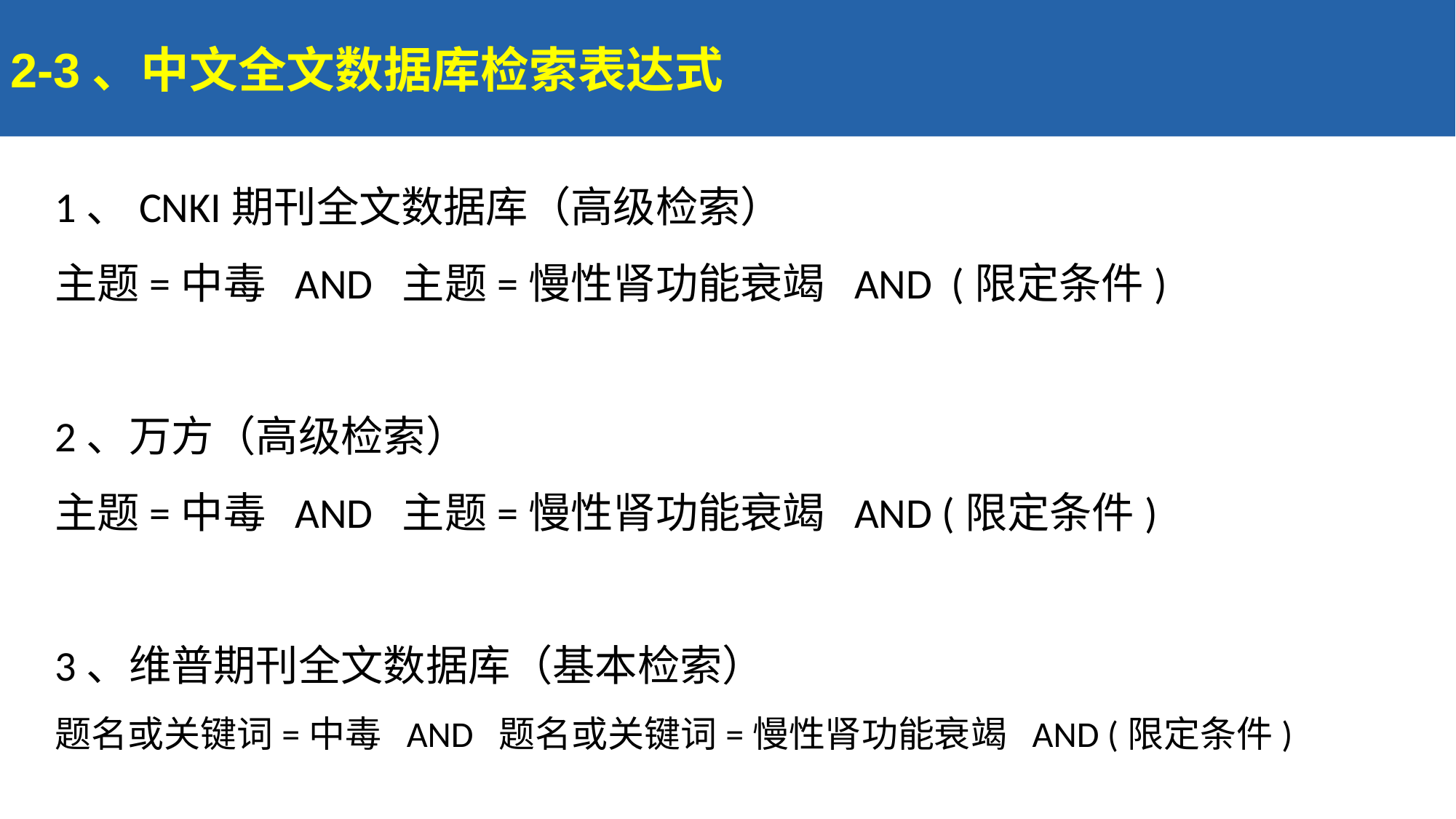

2-3、中文全文数据库检索表达式
1、CNKI期刊全文数据库（高级检索）
主题=中毒  AND  主题=慢性肾功能衰竭  AND  (限定条件)

2、万方（高级检索）
主题=中毒  AND  主题=慢性肾功能衰竭  AND (限定条件)

3、维普期刊全文数据库（基本检索）
题名或关键词=中毒  AND  题名或关键词=慢性肾功能衰竭  AND (限定条件)